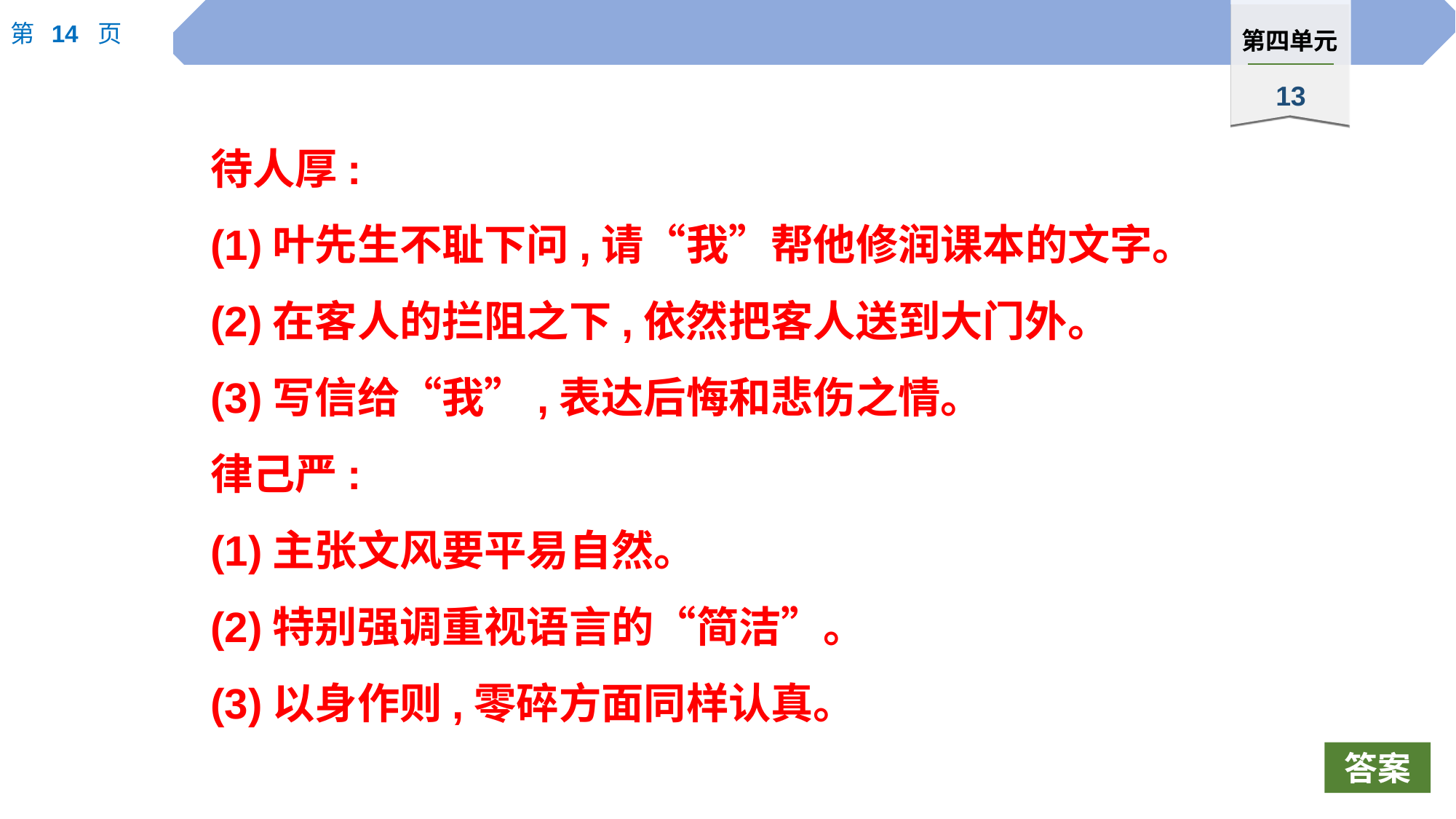

待人厚:
(1)叶先生不耻下问,请“我”帮他修润课本的文字。
(2)在客人的拦阻之下,依然把客人送到大门外。
(3)写信给“我”,表达后悔和悲伤之情。
律己严:
(1)主张文风要平易自然。
(2)特别强调重视语言的“简洁”。
(3)以身作则,零碎方面同样认真。

答案